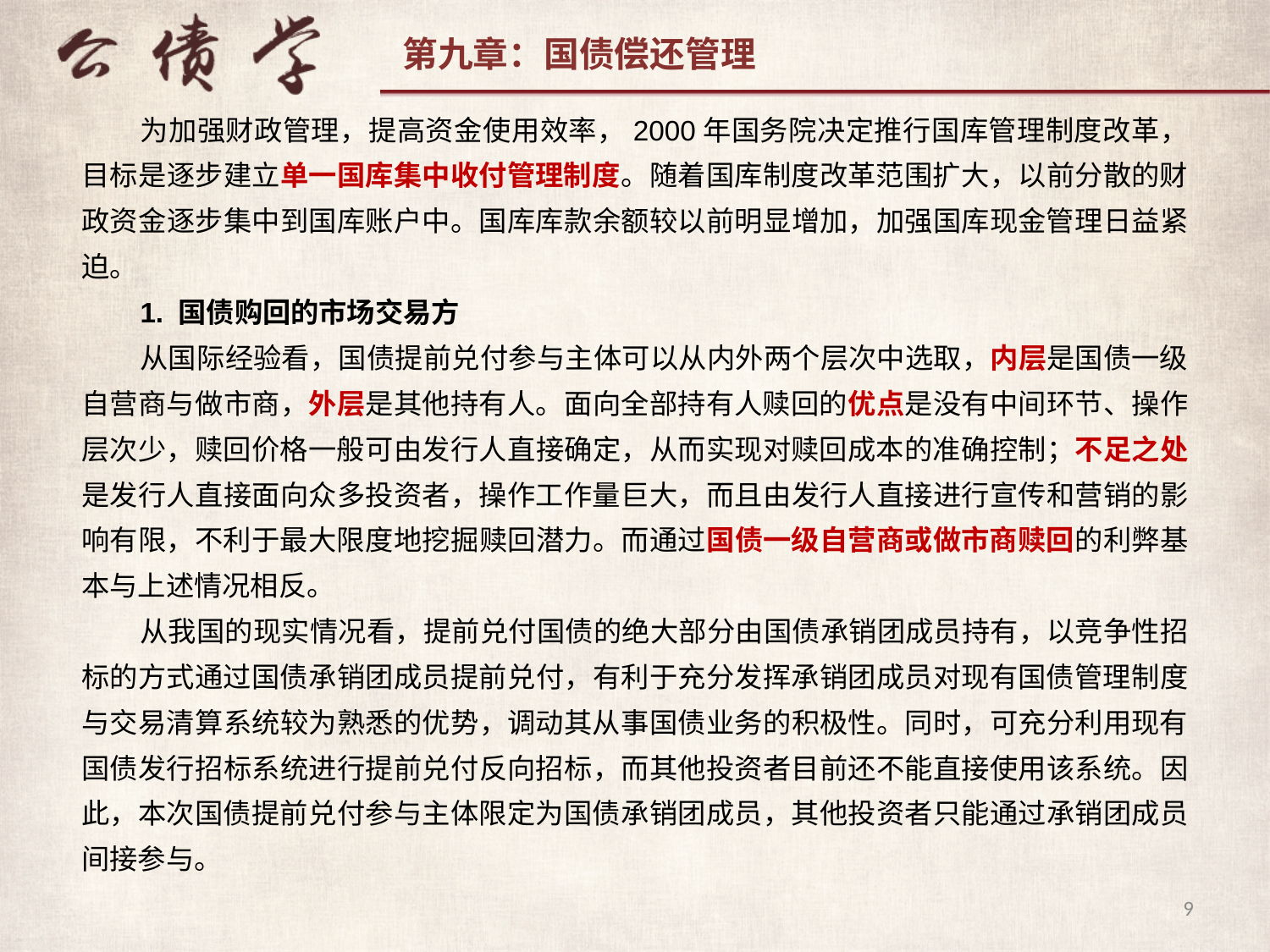

为加强财政管理，提高资金使用效率，2000年国务院决定推行国库管理制度改革，目标是逐步建立单一国库集中收付管理制度。随着国库制度改革范围扩大，以前分散的财政资金逐步集中到国库账户中。国库库款余额较以前明显增加，加强国库现金管理日益紧迫。
1. 国债购回的市场交易方
从国际经验看，国债提前兑付参与主体可以从内外两个层次中选取，内层是国债一级自营商与做市商，外层是其他持有人。面向全部持有人赎回的优点是没有中间环节、操作层次少，赎回价格一般可由发行人直接确定，从而实现对赎回成本的准确控制；不足之处是发行人直接面向众多投资者，操作工作量巨大，而且由发行人直接进行宣传和营销的影响有限，不利于最大限度地挖掘赎回潜力。而通过国债一级自营商或做市商赎回的利弊基本与上述情况相反。
从我国的现实情况看，提前兑付国债的绝大部分由国债承销团成员持有，以竞争性招标的方式通过国债承销团成员提前兑付，有利于充分发挥承销团成员对现有国债管理制度与交易清算系统较为熟悉的优势，调动其从事国债业务的积极性。同时，可充分利用现有国债发行招标系统进行提前兑付反向招标，而其他投资者目前还不能直接使用该系统。因此，本次国债提前兑付参与主体限定为国债承销团成员，其他投资者只能通过承销团成员间接参与。
9